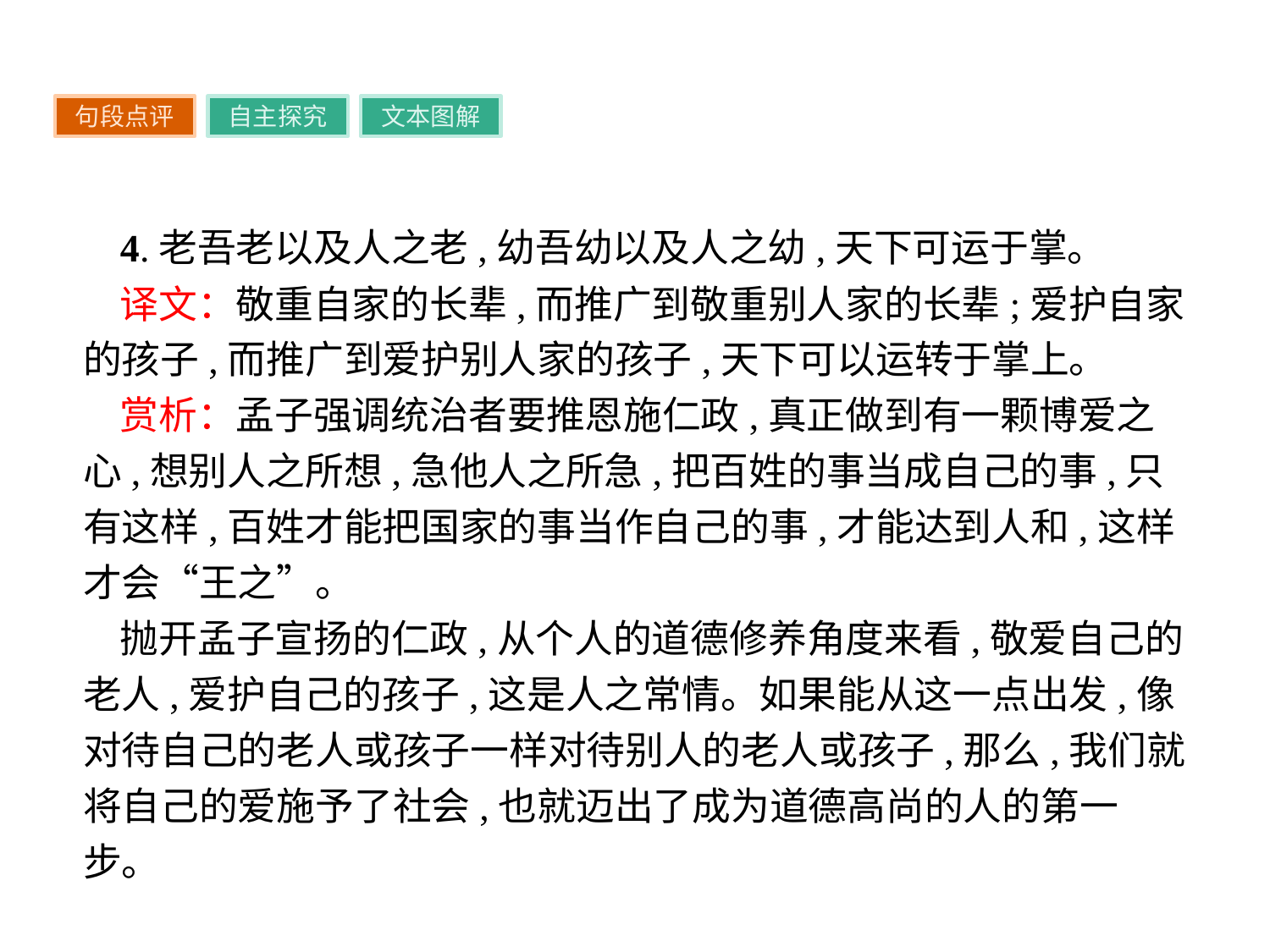

句段点评
自主探究
文本图解
4.老吾老以及人之老,幼吾幼以及人之幼,天下可运于掌。
译文：敬重自家的长辈,而推广到敬重别人家的长辈;爱护自家的孩子,而推广到爱护别人家的孩子,天下可以运转于掌上。
赏析：孟子强调统治者要推恩施仁政,真正做到有一颗博爱之心,想别人之所想,急他人之所急,把百姓的事当成自己的事,只有这样,百姓才能把国家的事当作自己的事,才能达到人和,这样才会“王之”。
抛开孟子宣扬的仁政,从个人的道德修养角度来看,敬爱自己的老人,爱护自己的孩子,这是人之常情。如果能从这一点出发,像对待自己的老人或孩子一样对待别人的老人或孩子,那么,我们就将自己的爱施予了社会,也就迈出了成为道德高尚的人的第一步。